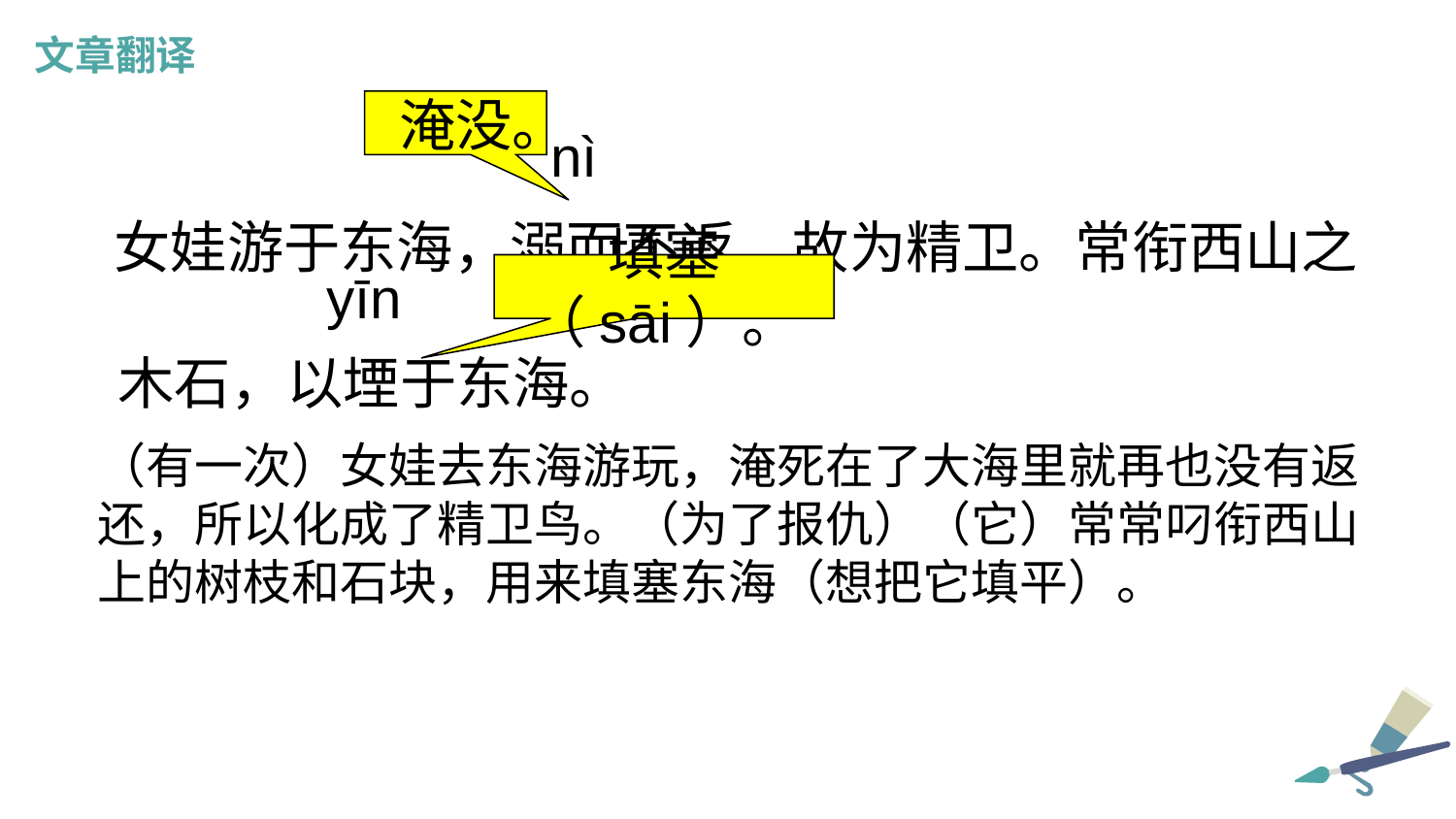

文章翻译
淹没。
nì
   女娃游于东海，溺而不返，故为精卫。常衔西山之木石，以堙于东海。
yīn
填塞（sāi）。
（有一次）女娃去东海游玩，淹死在了大海里就再也没有返还，所以化成了精卫鸟。（为了报仇）（它）常常叼衔西山上的树枝和石块，用来填塞东海（想把它填平）。